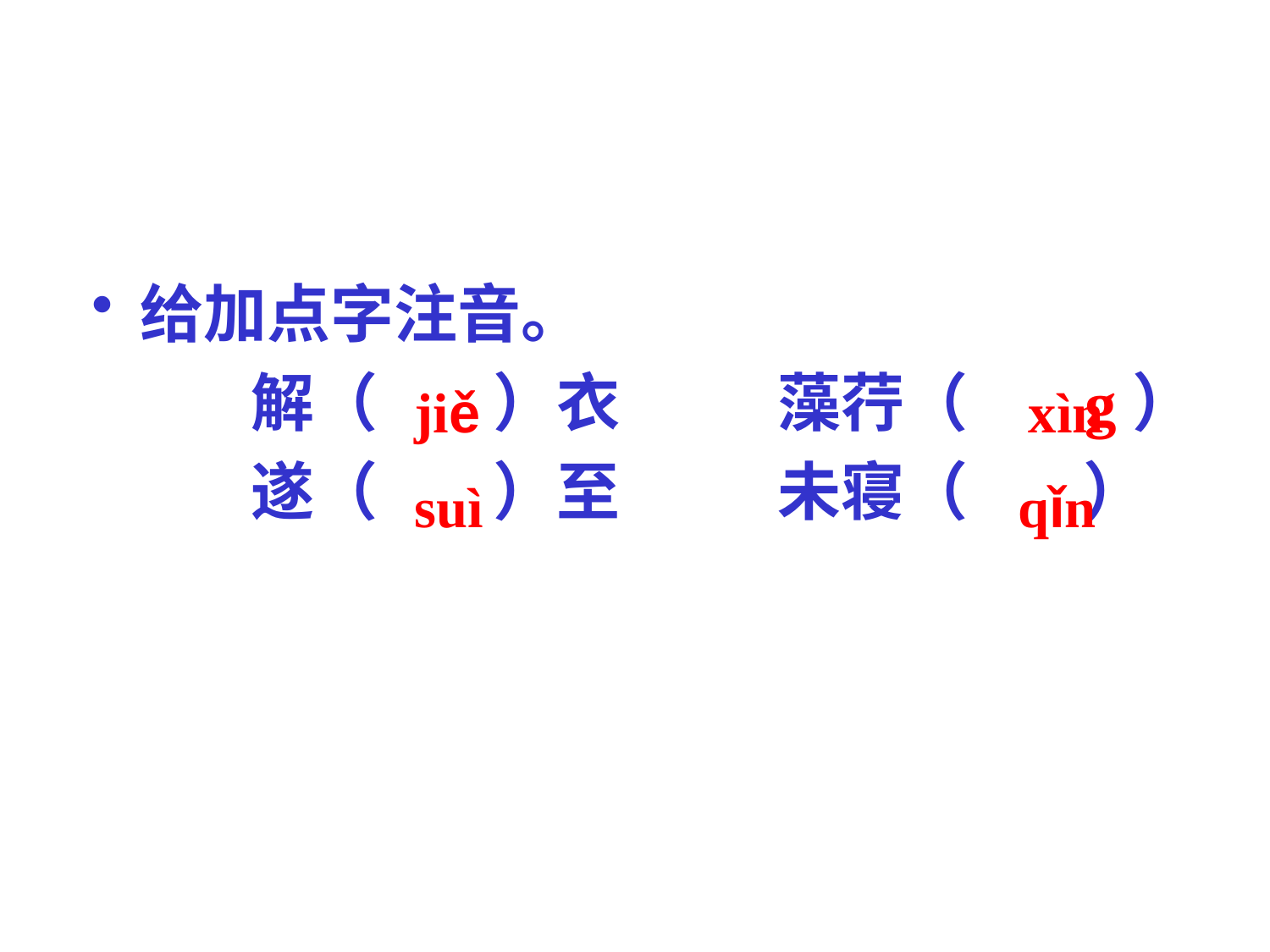

给加点字注音。
          解（        ）衣           藻荇（       g）
          遂（        ）至           未寝（        ）
jiě
xìn
suì
qǐn